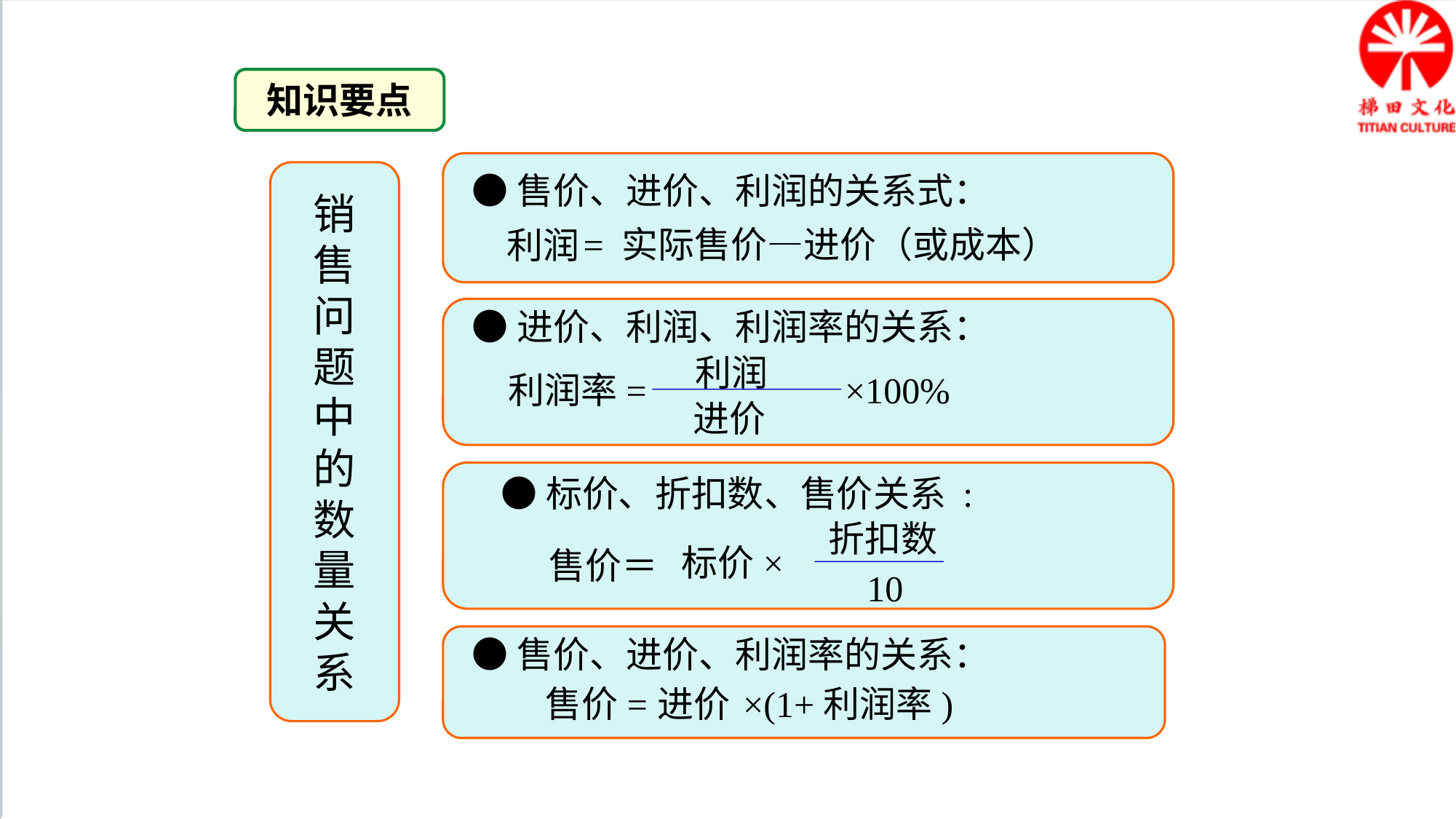

知识要点

销
售
问
题
中
的
数
量
关
系
●售价、进价、利润的关系式：

= 实际售价—进价（或成本）
利润

●进价、利润、利润率的关系：
利润
利润率=
×100%

进价

●标价、折扣数、售价关系 :
折扣数
标价×
售价＝

10

●售价、进价、利润率的关系：
售价=
进价
×(1+利润率)